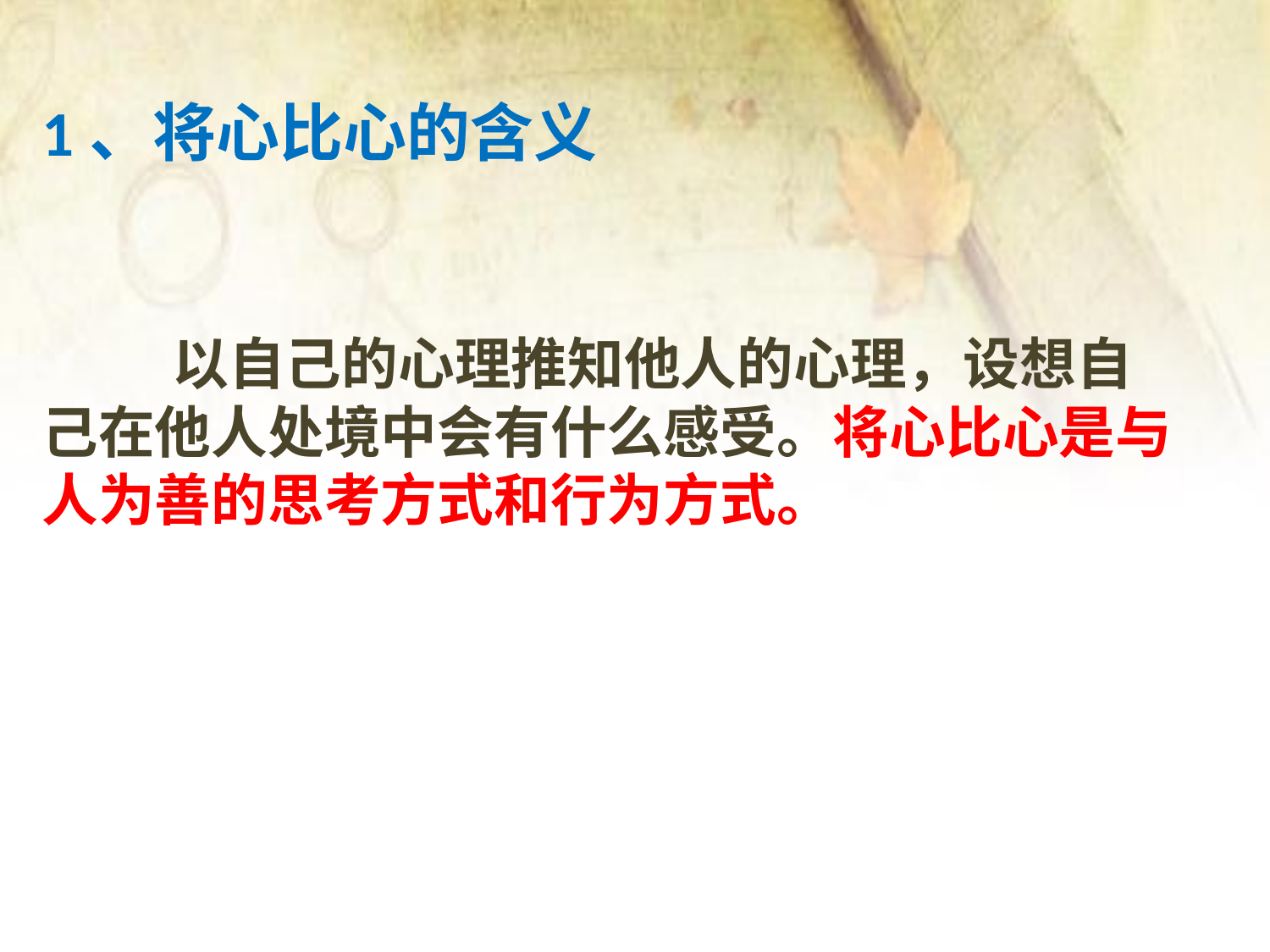

1、将心比心的含义

        以自己的心理推知他人的心理，设想自己在他人处境中会有什么感受。将心比心是与人为善的思考方式和行为方式。